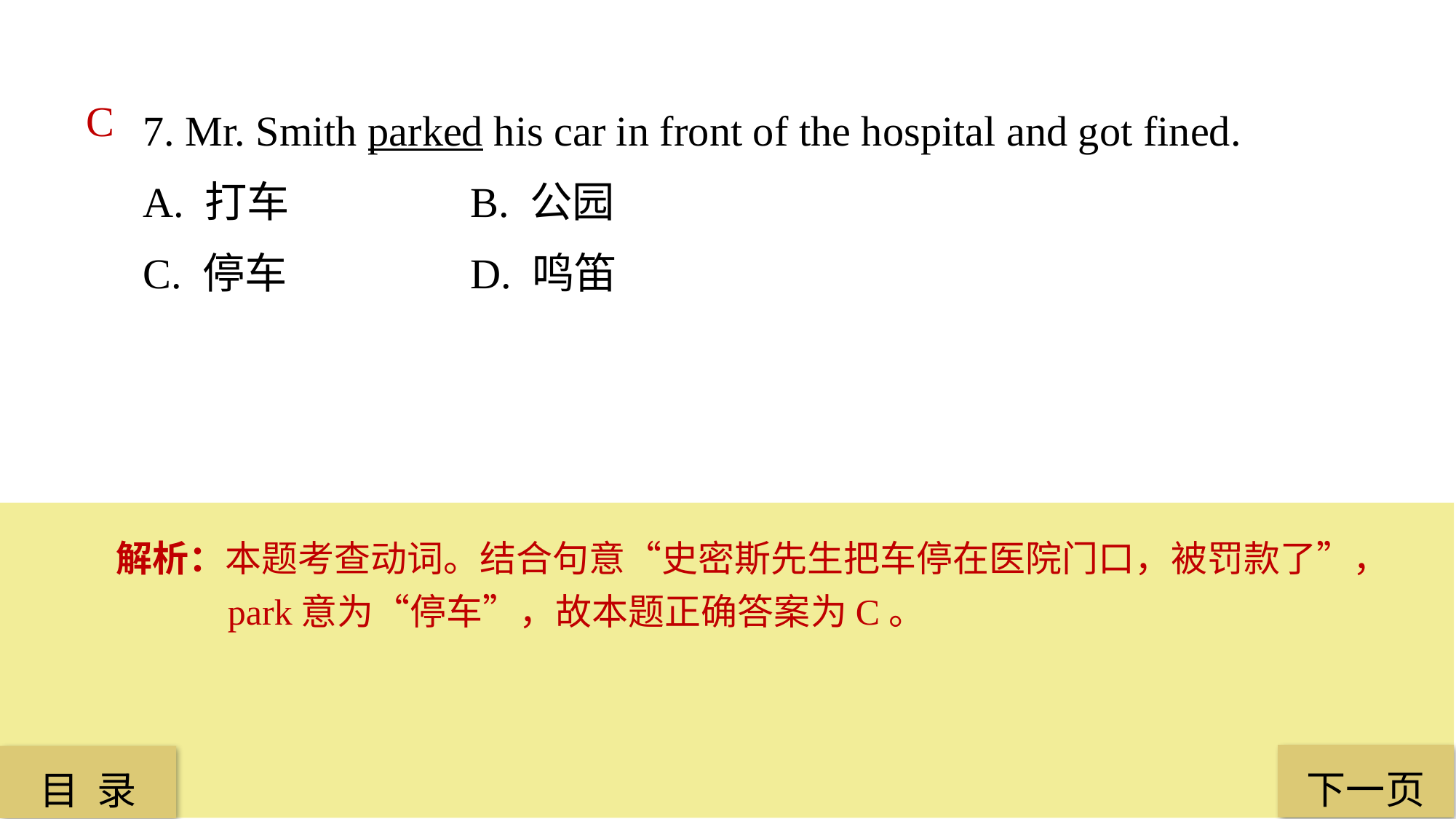

7. Mr. Smith parked his car in front of the hospital and got fined.
A. 打车 		B. 公园
C. 停车 		D. 鸣笛
C
解析：本题考查动词。结合句意“史密斯先生把车停在医院门口，被罚款了”，park意为“停车”，故本题正确答案为C。